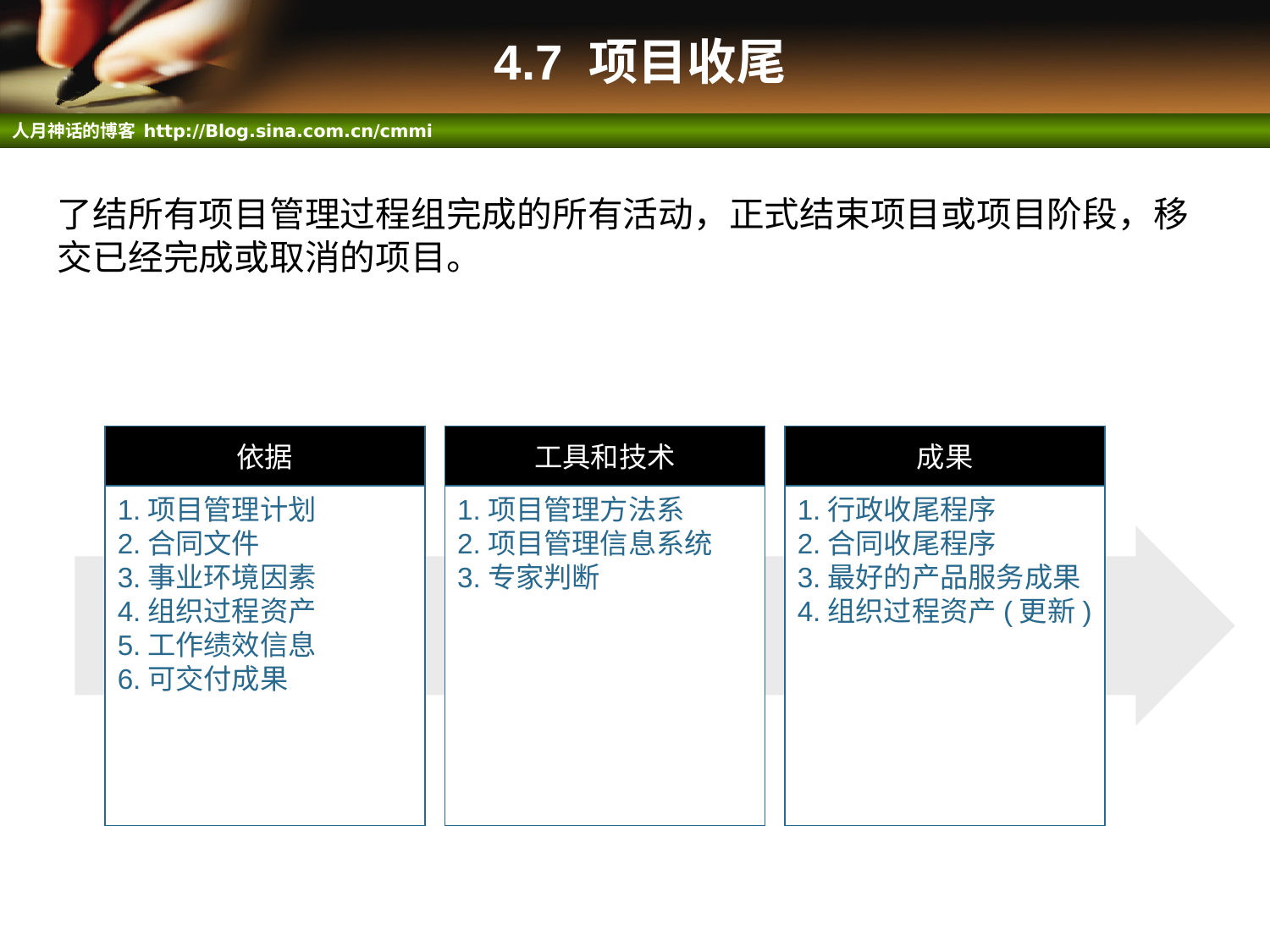

# 4.7 项目收尾
了结所有项目管理过程组完成的所有活动，正式结束项目或项目阶段，移交已经完成或取消的项目。
依据
工具和技术
成果
1.项目管理计划
2.合同文件
3.事业环境因素
4.组织过程资产
5.工作绩效信息
6.可交付成果
1.项目管理方法系
2.项目管理信息系统
3.专家判断
1.行政收尾程序
2.合同收尾程序
3.最好的产品服务成果
4.组织过程资产(更新)